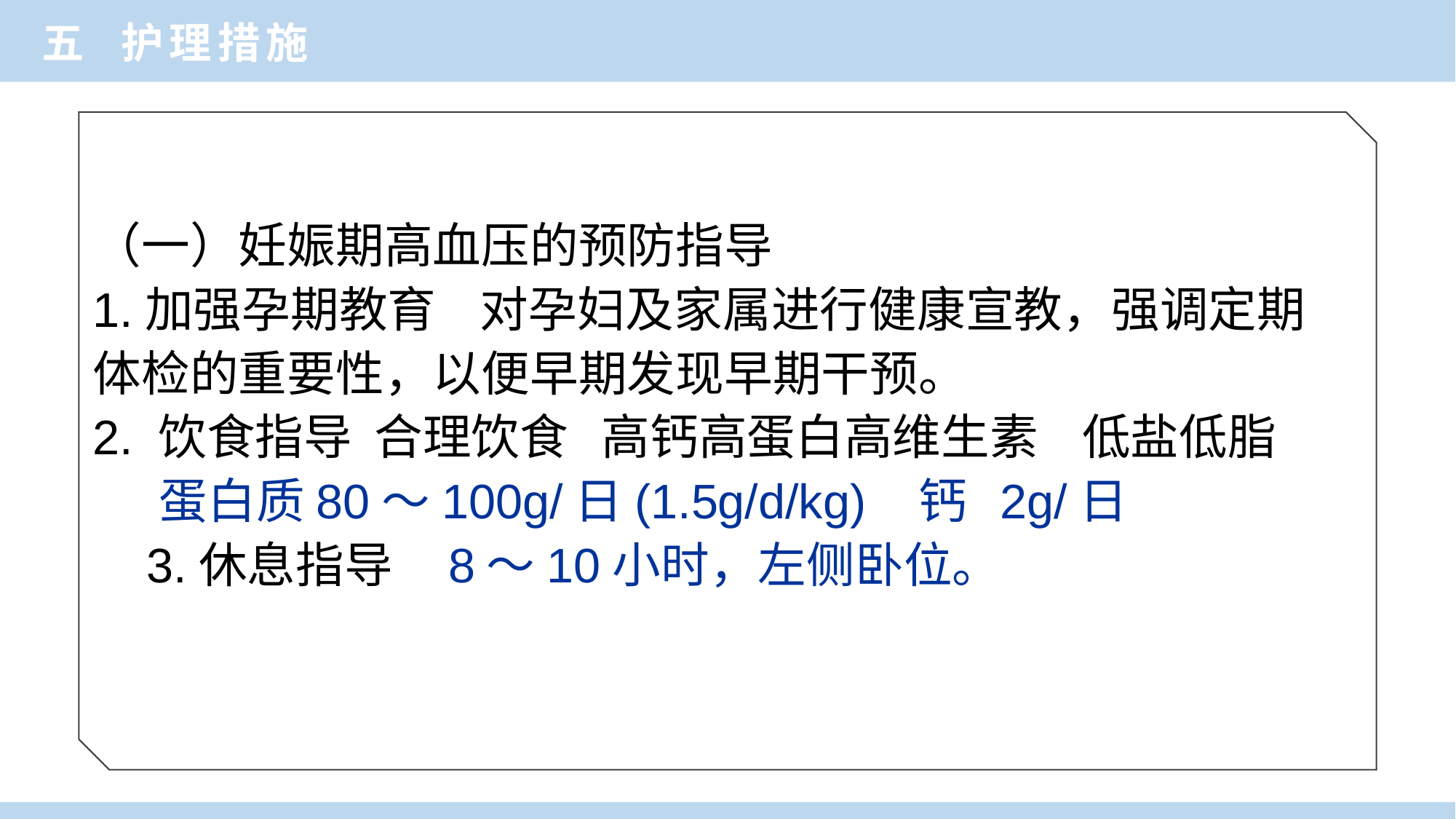

五  护理措施

（一）妊娠期高血压的预防指导
1.加强孕期教育    对孕妇及家属进行健康宣教，强调定期体检的重要性，以便早期发现早期干预。
2. 饮食指导  合理饮食   高钙高蛋白高维生素    低盐低脂
     蛋白质80～100g/日(1.5g/d/kg)   钙  2g/日
    3.休息指导    8～10小时，左侧卧位。